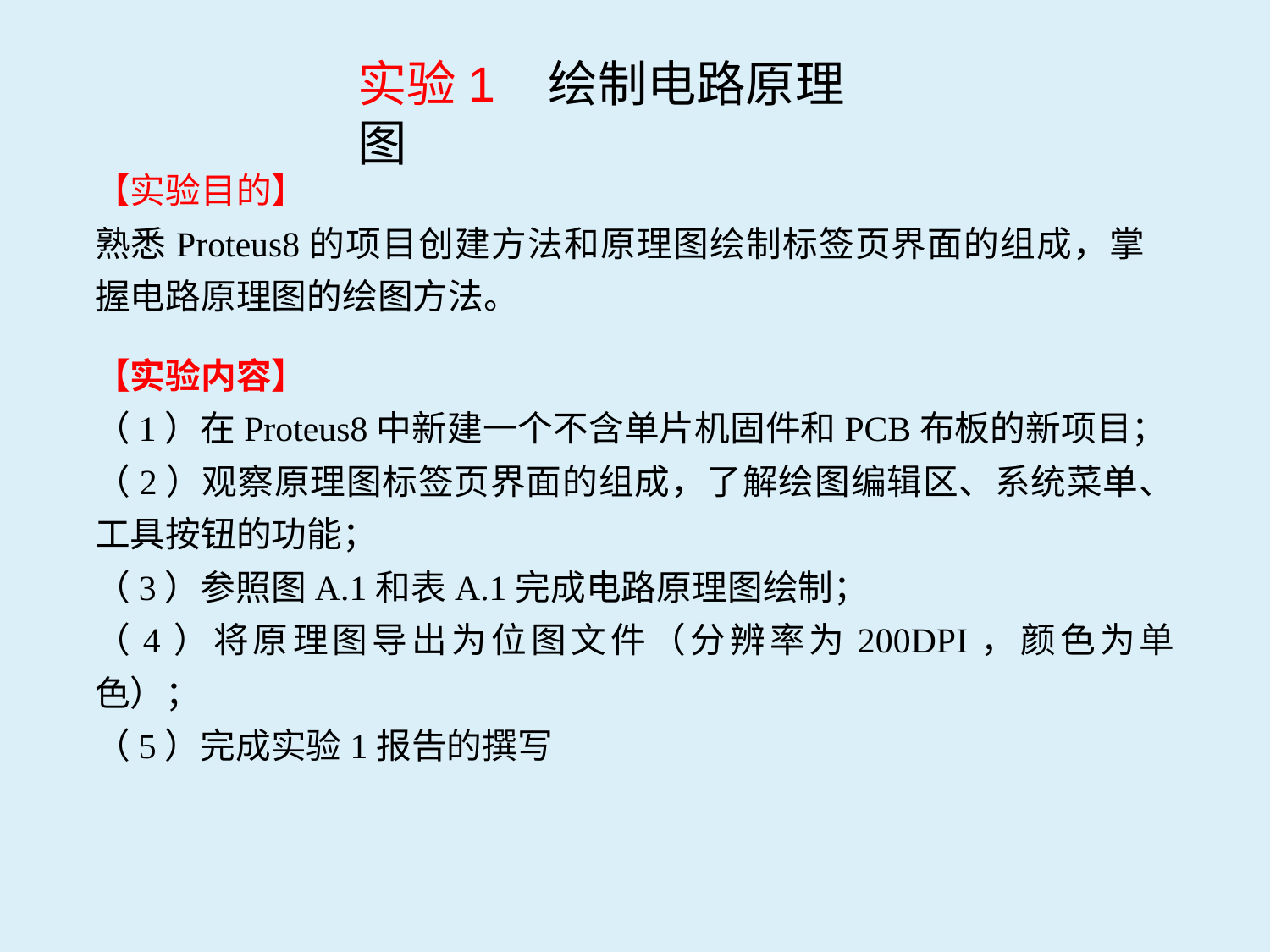

实验1   绘制电路原理图
【实验目的】
熟悉Proteus8的项目创建方法和原理图绘制标签页界面的组成，掌握电路原理图的绘图方法。
【实验内容】
（1）在Proteus8中新建一个不含单片机固件和PCB布板的新项目；
（2）观察原理图标签页界面的组成，了解绘图编辑区、系统菜单、工具按钮的功能；
（3）参照图A.1和表A.1完成电路原理图绘制；
（4）将原理图导出为位图文件（分辨率为200DPI，颜色为单色）；
（5）完成实验1报告的撰写